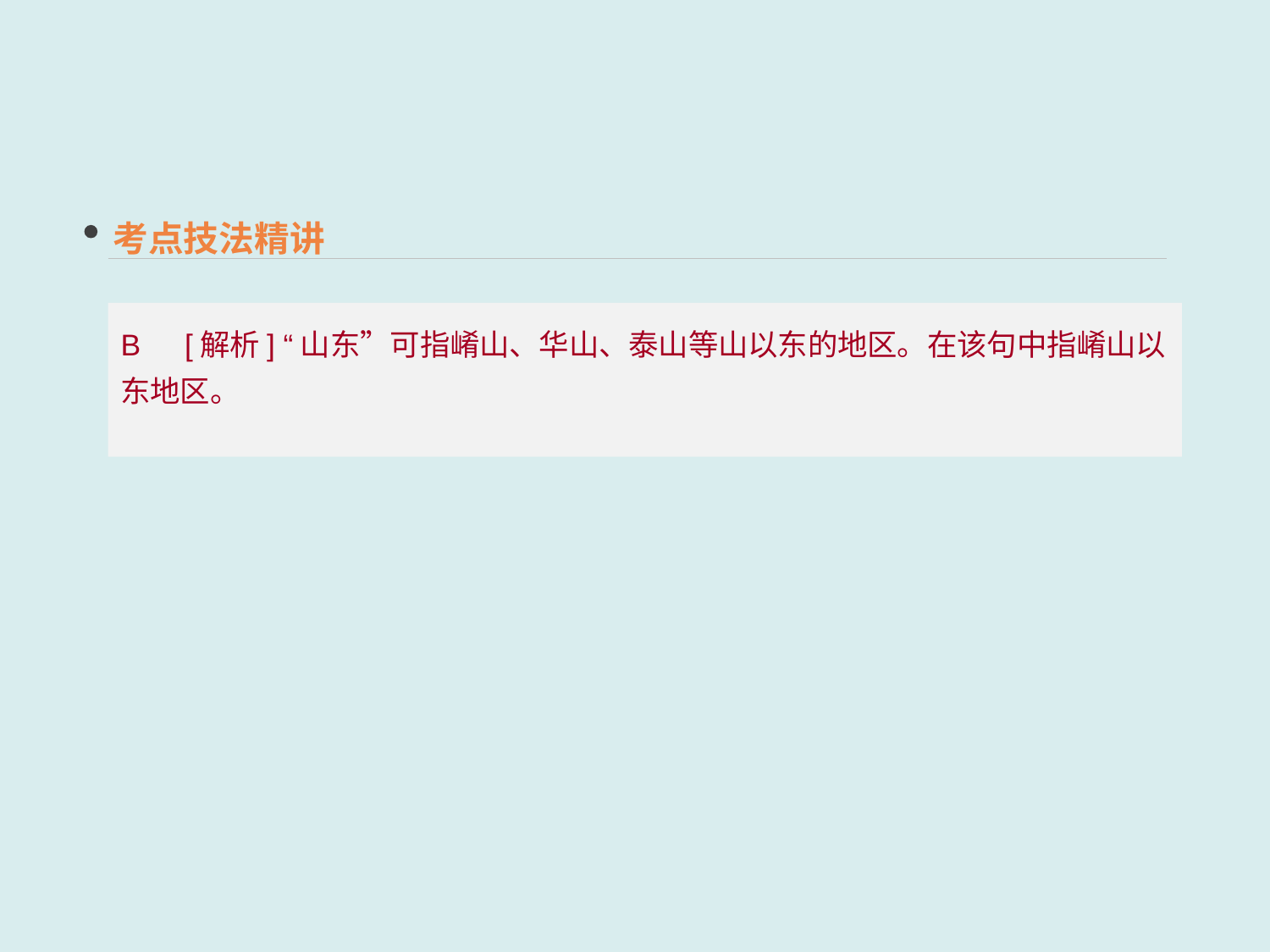

考点技法精讲

B　[解析] “山东”可指崤山、华山、泰山等山以东的地区。在该句中指崤山以东地区。